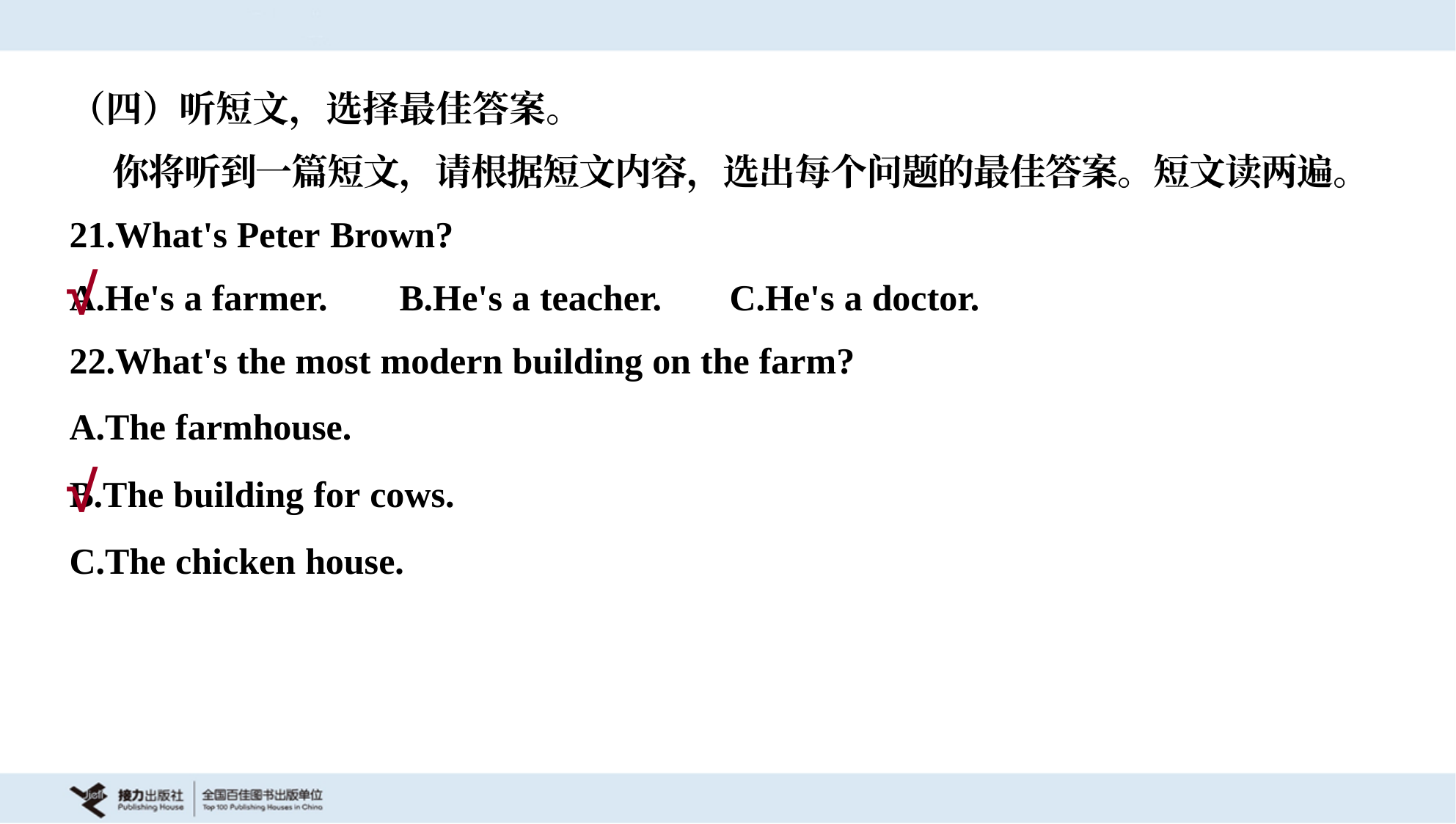

（四）听短文，选择最佳答案。
    你将听到一篇短文，请根据短文内容，选出每个问题的最佳答案。短文读两遍。
21.What's Peter Brown?
A.He's a farmer.	B.He's a teacher.	C.He's a doctor.
√
22.What's the most modern building on the farm?
A.The farmhouse.
B.The building for cows.
C.The chicken house.
√